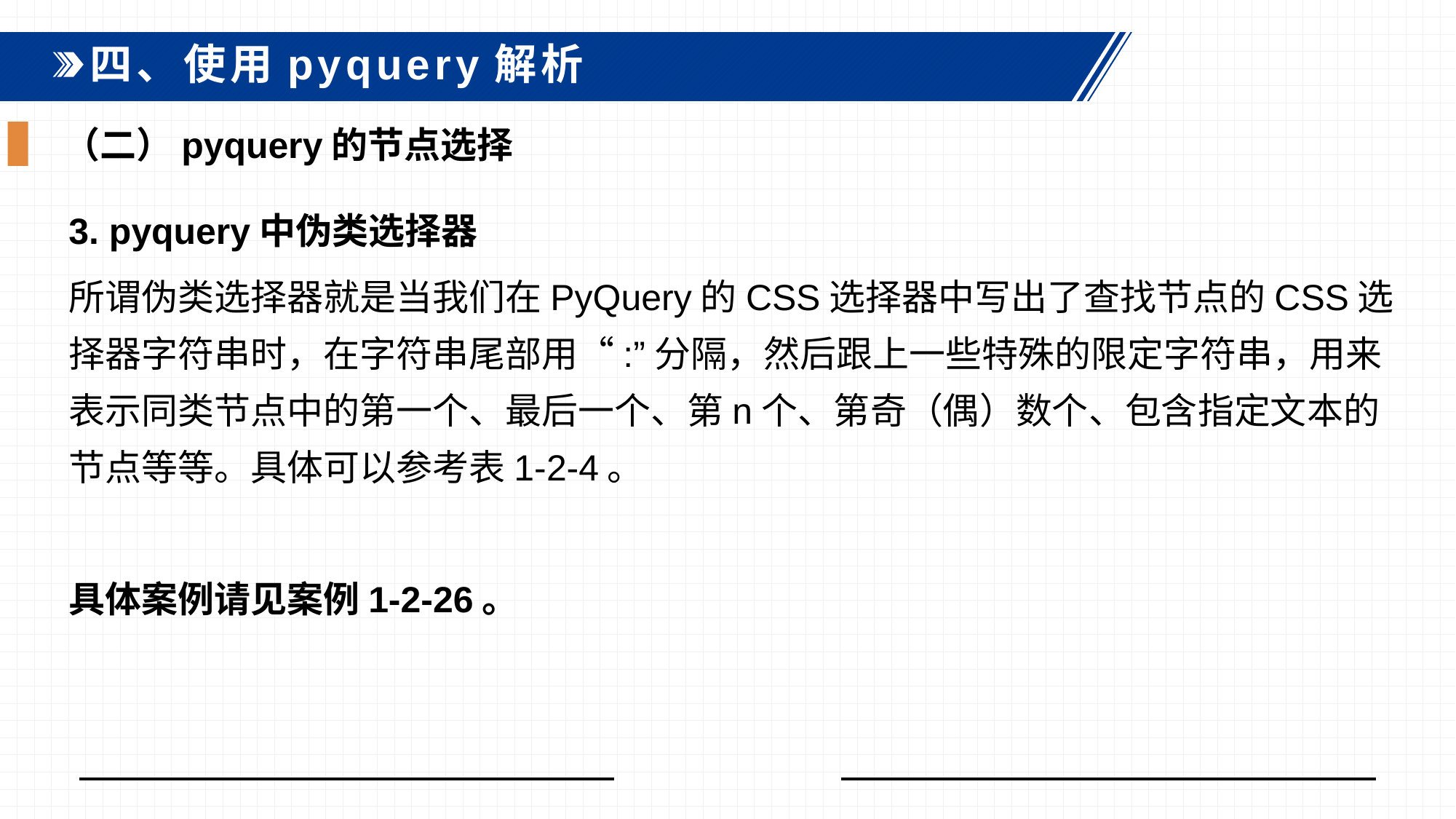

四、使用pyquery解析
（二）pyquery的节点选择

3. pyquery中伪类选择器
所谓伪类选择器就是当我们在PyQuery的CSS选择器中写出了查找节点的CSS选择器字符串时，在字符串尾部用“:”分隔，然后跟上一些特殊的限定字符串，用来表示同类节点中的第一个、最后一个、第n个、第奇（偶）数个、包含指定文本的节点等等。具体可以参考表1-2-4。

具体案例请见案例1-2-26。